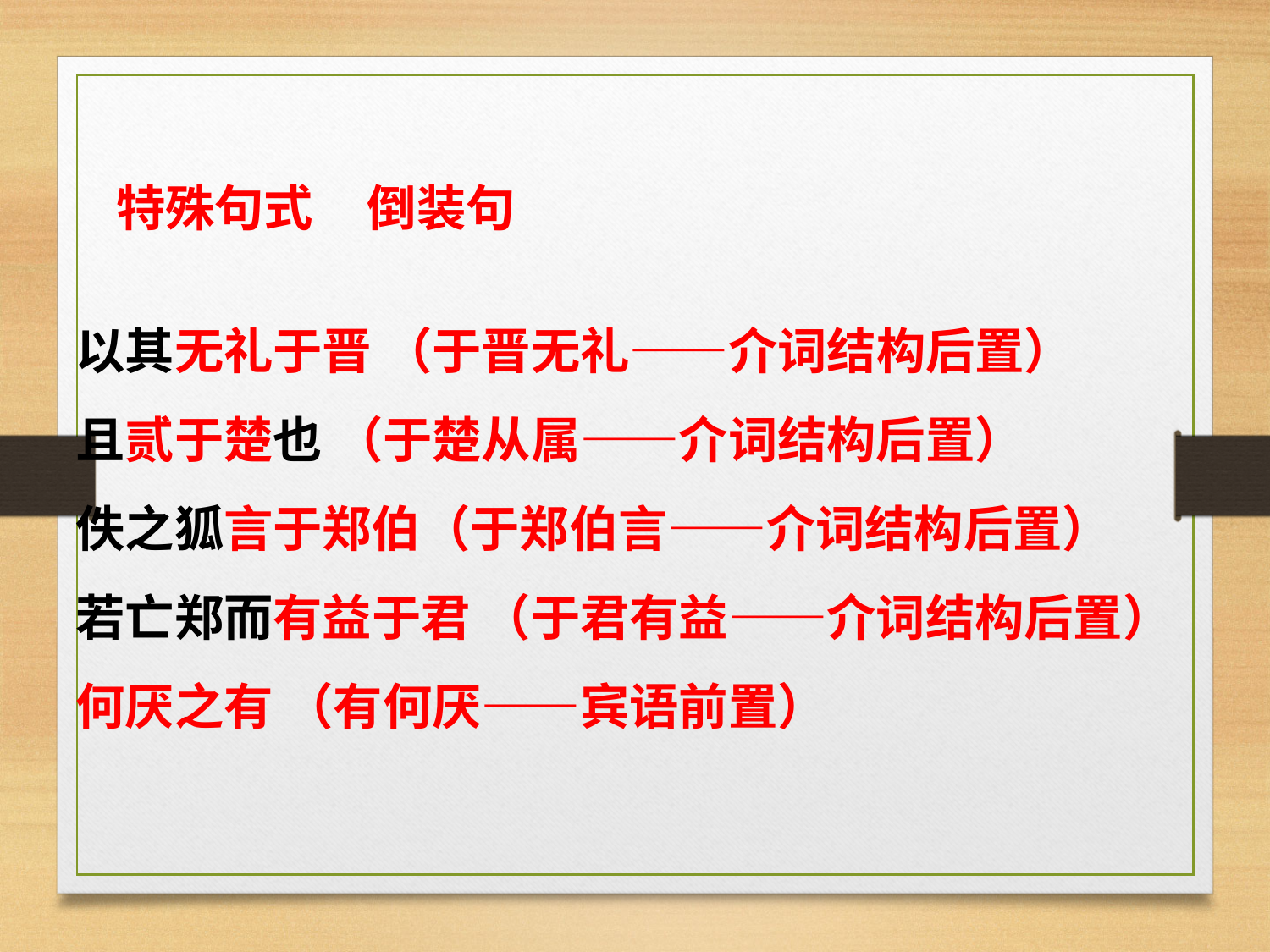

特殊句式
倒装句
以其无礼于晋 （于晋无礼——介词结构后置）
且贰于楚也 （于楚从属——介词结构后置）
佚之狐言于郑伯（于郑伯言——介词结构后置）
若亡郑而有益于君 （于君有益——介词结构后置）
何厌之有 （有何厌——宾语前置）